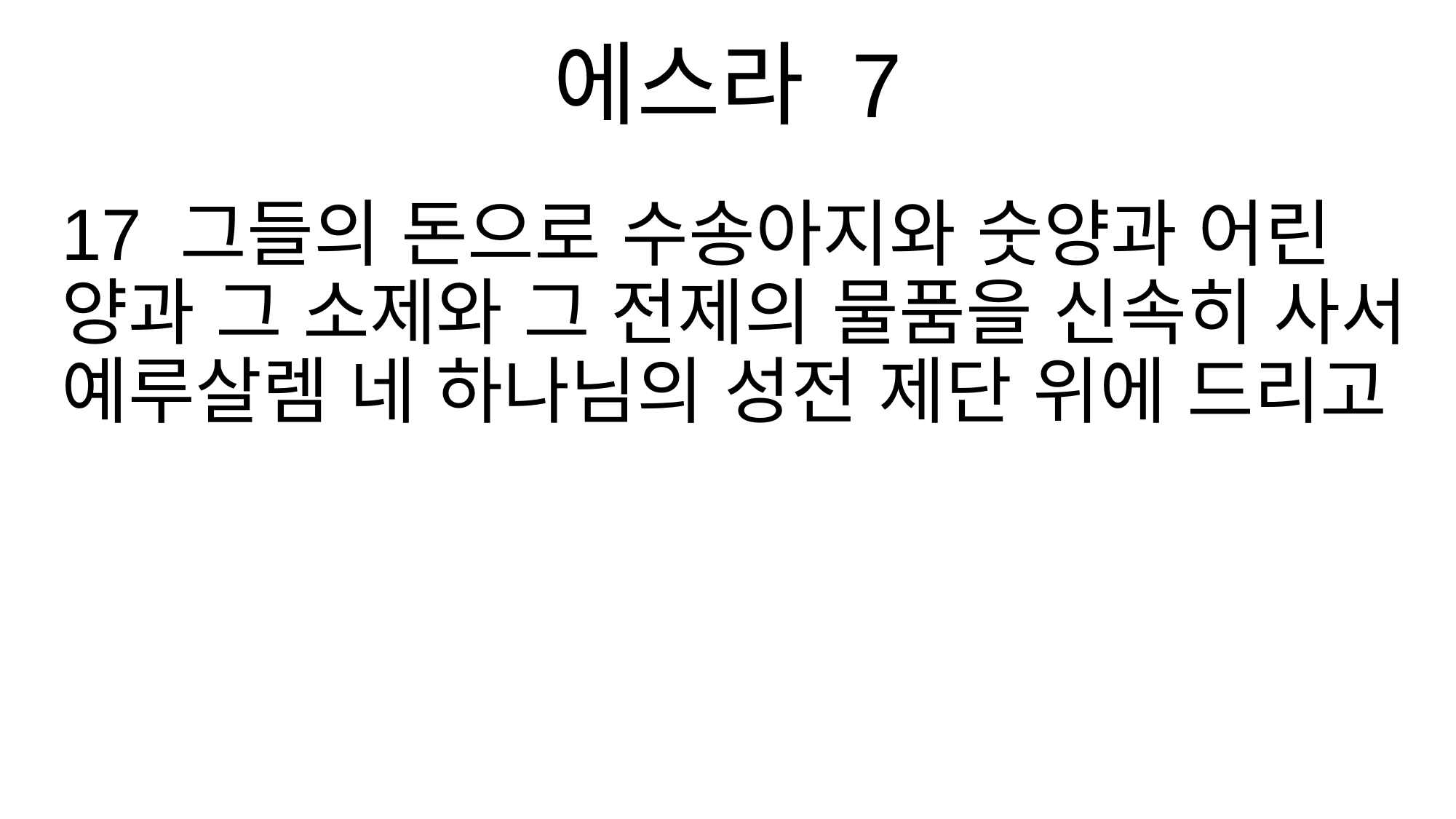

에스라 7
17 그들의 돈으로 수송아지와 숫양과 어린 양과 그 소제와 그 전제의 물품을 신속히 사서 예루살렘 네 하나님의 성전 제단 위에 드리고